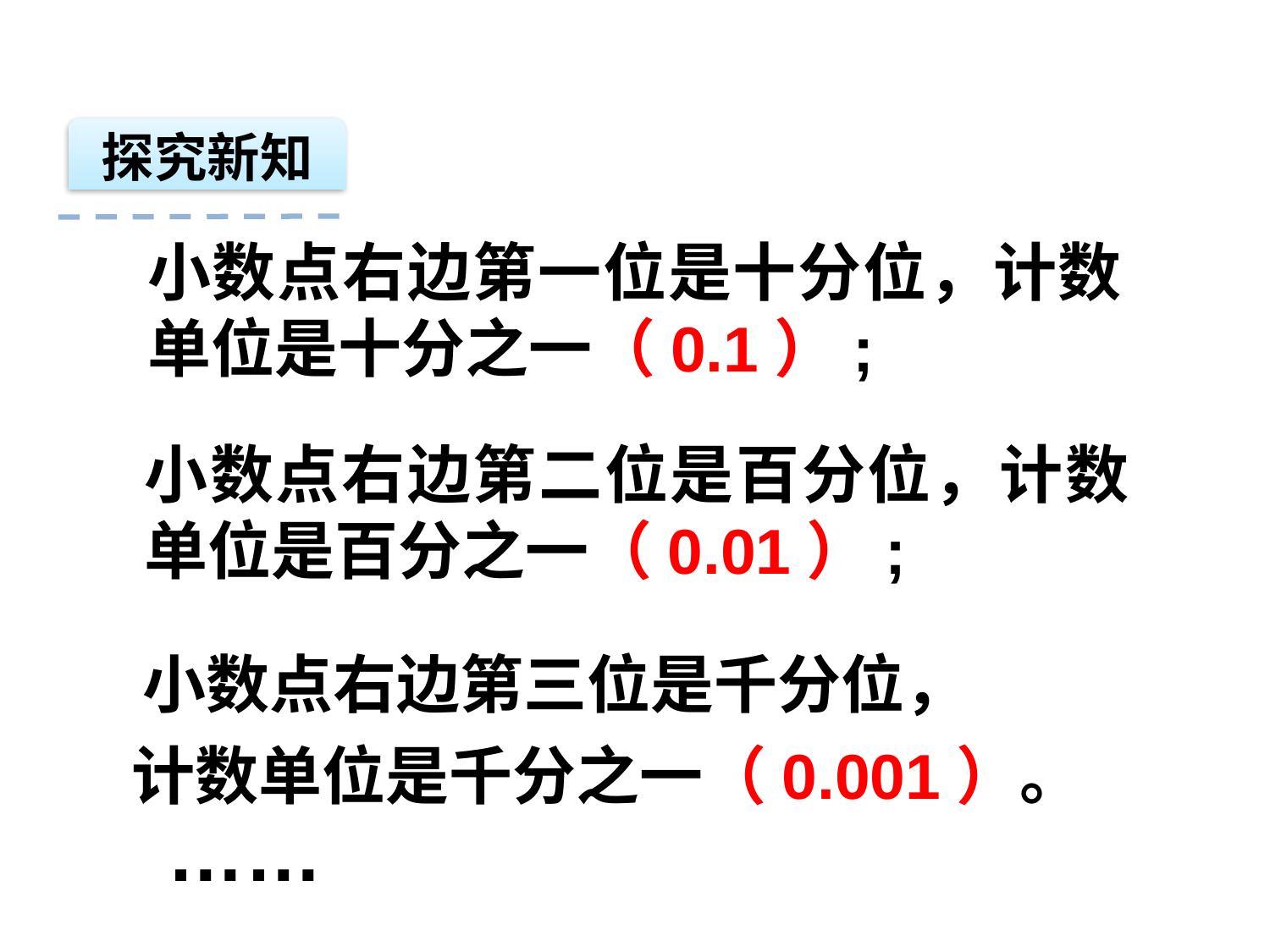

探究新知
小数点右边第一位是十分位，计数单位是十分之一（0.1）;
小数点右边第二位是百分位，计数单位是百分之一（0.01）;
小数点右边第三位是千分位，
计数单位是千分之一（0.001）。
……